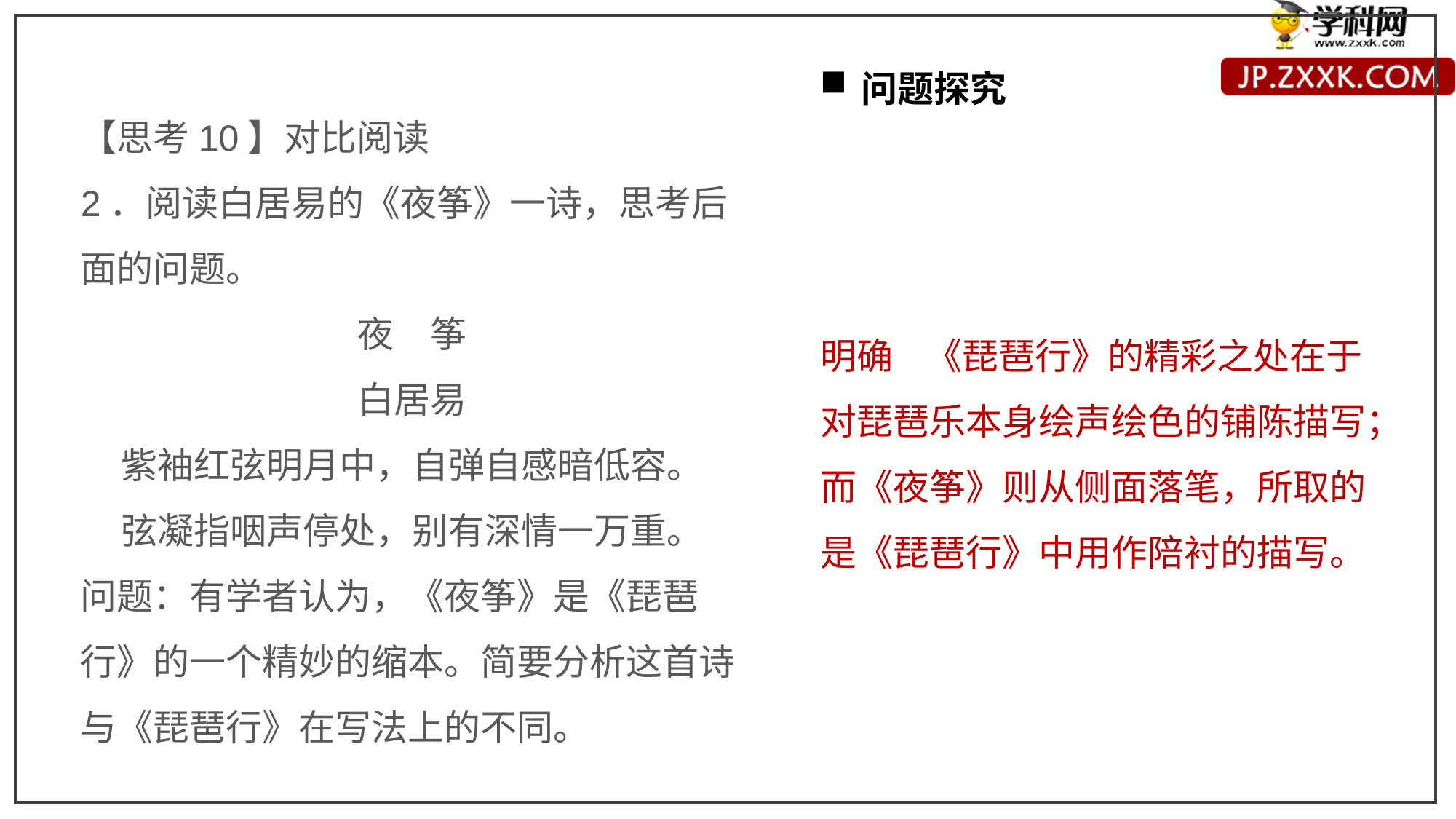

问题探究
【思考10】对比阅读
2．阅读白居易的《夜筝》一诗，思考后面的问题。
夜　筝
白居易
紫袖红弦明月中，自弹自感暗低容。
弦凝指咽声停处，别有深情一万重。
问题：有学者认为，《夜筝》是《琵琶行》的一个精妙的缩本。简要分析这首诗与《琵琶行》在写法上的不同。
明确    《琵琶行》的精彩之处在于对琵琶乐本身绘声绘色的铺陈描写；而《夜筝》则从侧面落笔，所取的是《琵琶行》中用作陪衬的描写。